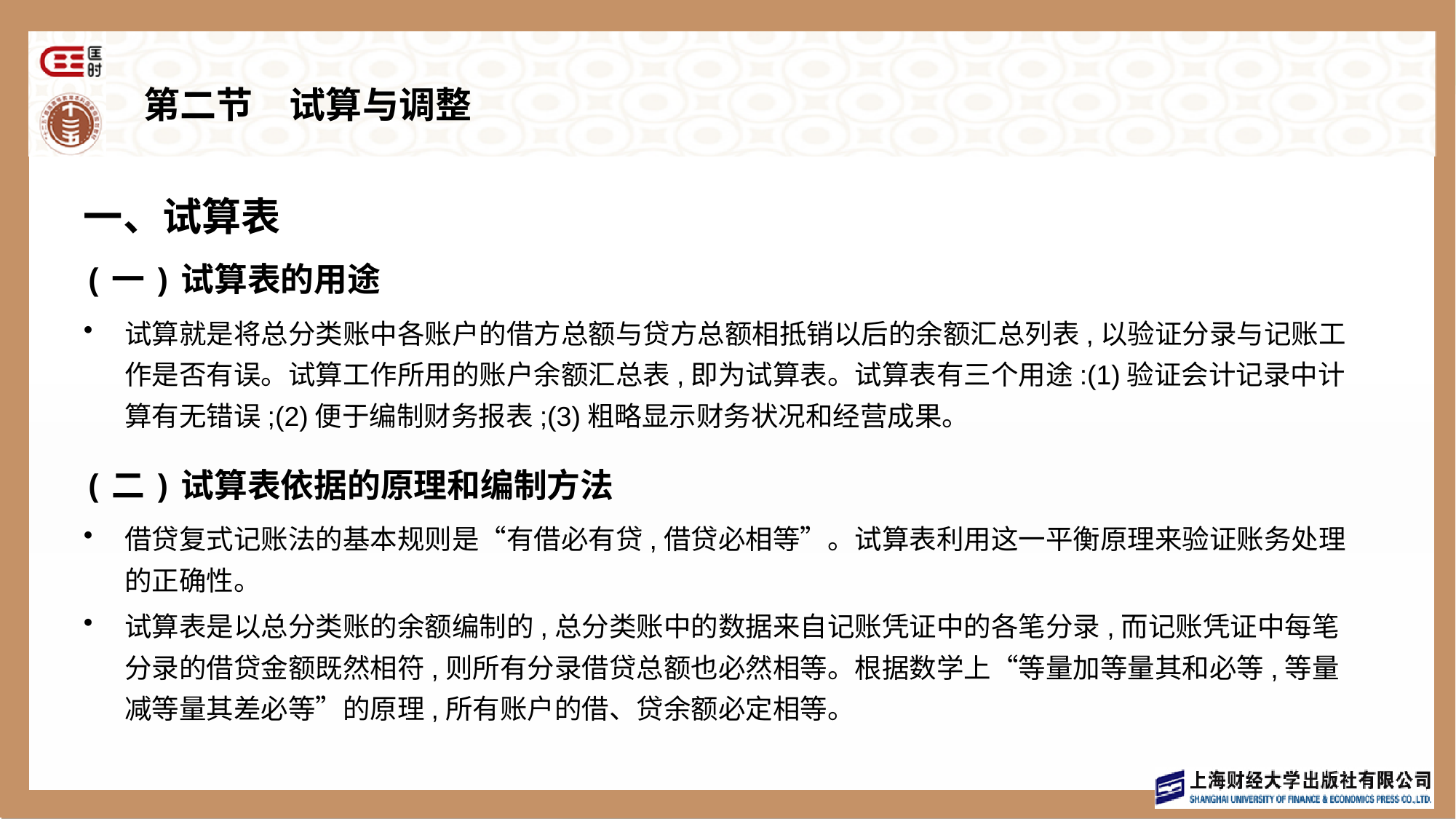

# 第二节　试算与调整
一、试算表
(一)试算表的用途
试算就是将总分类账中各账户的借方总额与贷方总额相抵销以后的余额汇总列表,以验证分录与记账工作是否有误。试算工作所用的账户余额汇总表,即为试算表。试算表有三个用途:(1)验证会计记录中计算有无错误;(2)便于编制财务报表;(3)粗略显示财务状况和经营成果。
(二)试算表依据的原理和编制方法
借贷复式记账法的基本规则是“有借必有贷,借贷必相等”。试算表利用这一平衡原理来验证账务处理的正确性。
试算表是以总分类账的余额编制的,总分类账中的数据来自记账凭证中的各笔分录,而记账凭证中每笔分录的借贷金额既然相符,则所有分录借贷总额也必然相等。根据数学上“等量加等量其和必等,等量减等量其差必等”的原理,所有账户的借、贷余额必定相等。